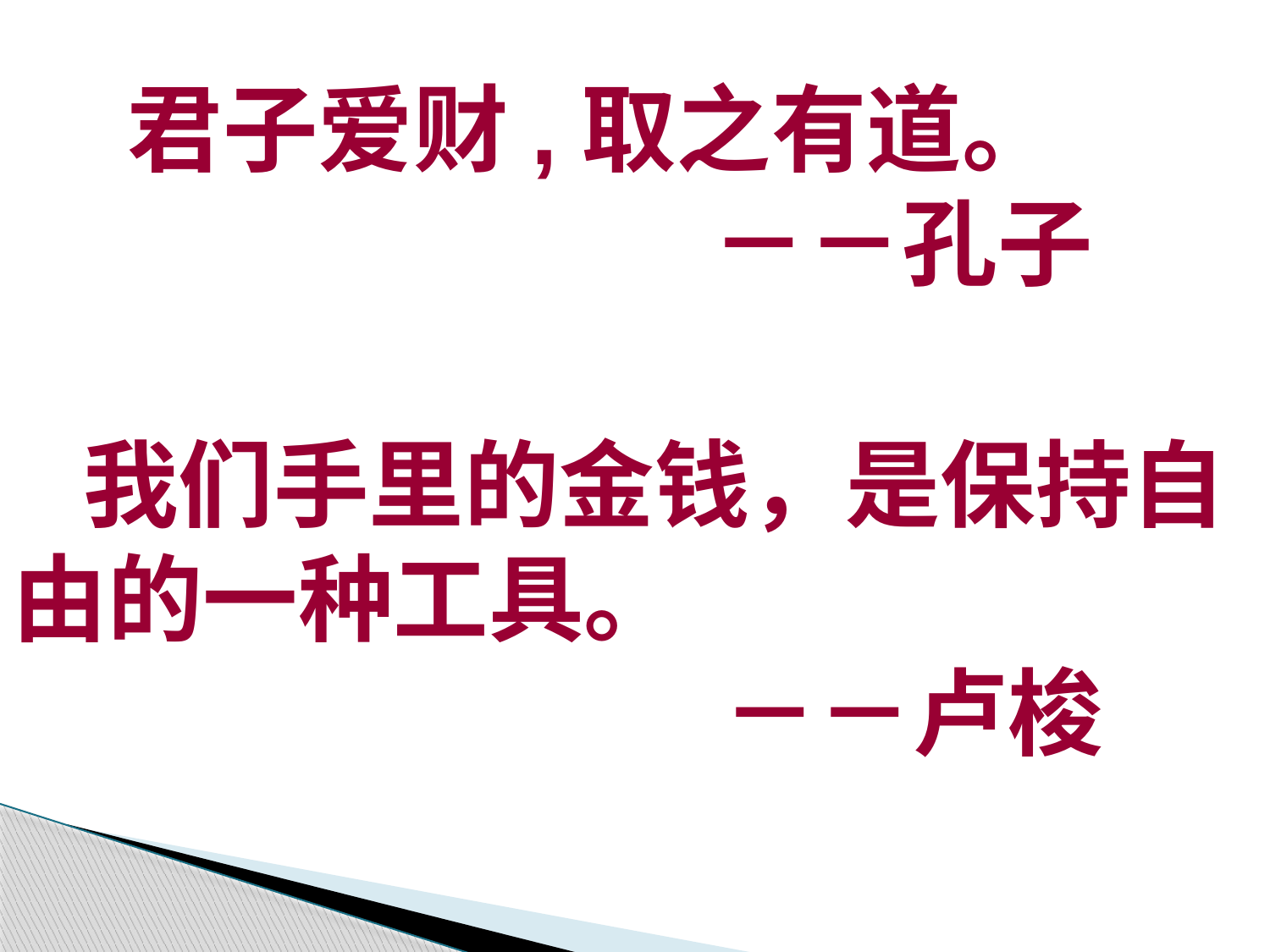

君子爱财,取之有道。
　　　　　     －－孔子

　我们手里的金钱，是保持自
由的一种工具。
　　　　　　  　－－卢梭